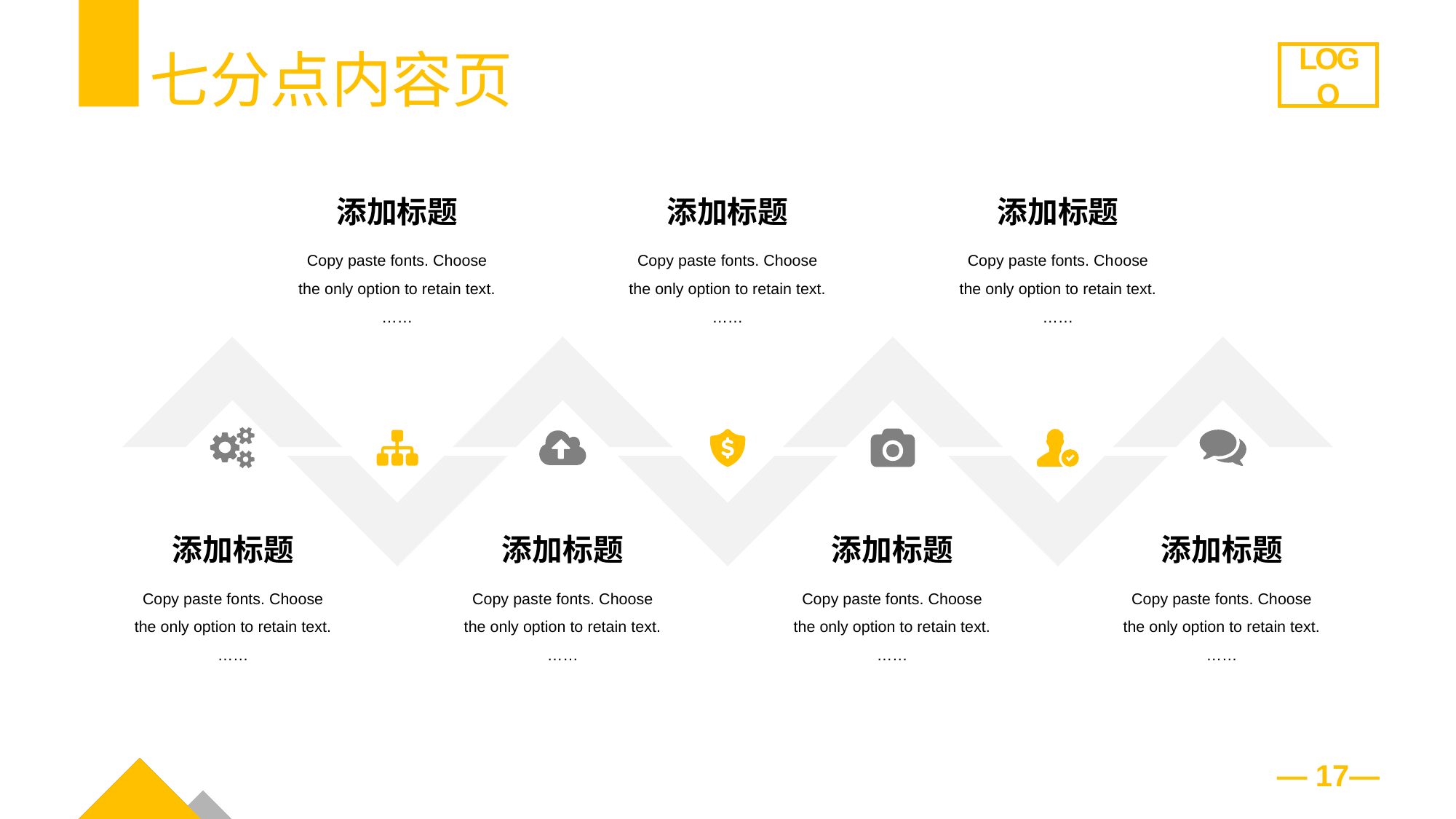

七分点内容页
LOGO
添加标题
Copy paste fonts. Choose the only option to retain text.
……
添加标题
Copy paste fonts. Choose the only option to retain text.
……
添加标题
Copy paste fonts. Ch oose the only option to retain text.
……

添加标题
Copy past e fonts. Choose the only option to retain text.
……
添加标题
Copy past e fonts. Choose the only option to retain text.
……
添加标题
Copy paste fonts. Choose the only option to retain text.
……
添加标题
Copy paste fonts. Choose the only option to retain text.
……
— 17—